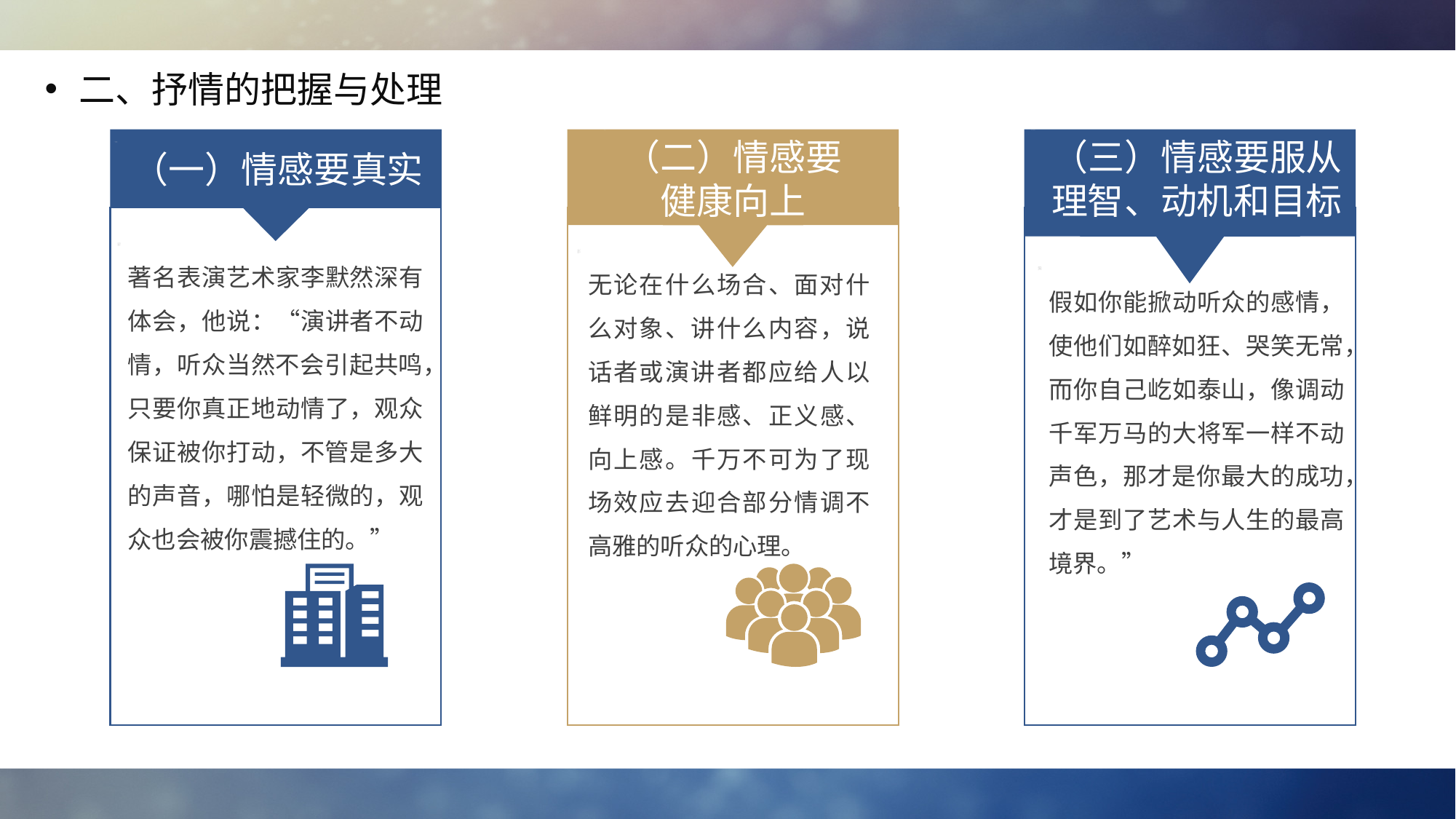

二、抒情的把握与处理
（二）情感要健康向上

（三）情感要服从理智、动机和目标
（一）情感要真实

著名表演艺术家李默然深有体会，他说：“演讲者不动情，听众当然不会引起共鸣，
只要你真正地动情了，观众保证被你打动，不管是多大的声音，哪怕是轻微的，观众也会被你震撼住的。”
无论在什么场合、面对什么对象、讲什么内容，说话者或演讲者都应给人以鲜明的是非感、正义感、向上感。千万不可为了现场效应去迎合部分情调不高雅的听众的心理。
假如你能掀动听众的感情，使他们如醉如狂、哭笑无常，而你自己屹如泰山，像调动千军万马的大将军一样不动声色，那才是你最大的成功，才是到了艺术与人生的最高境界。”